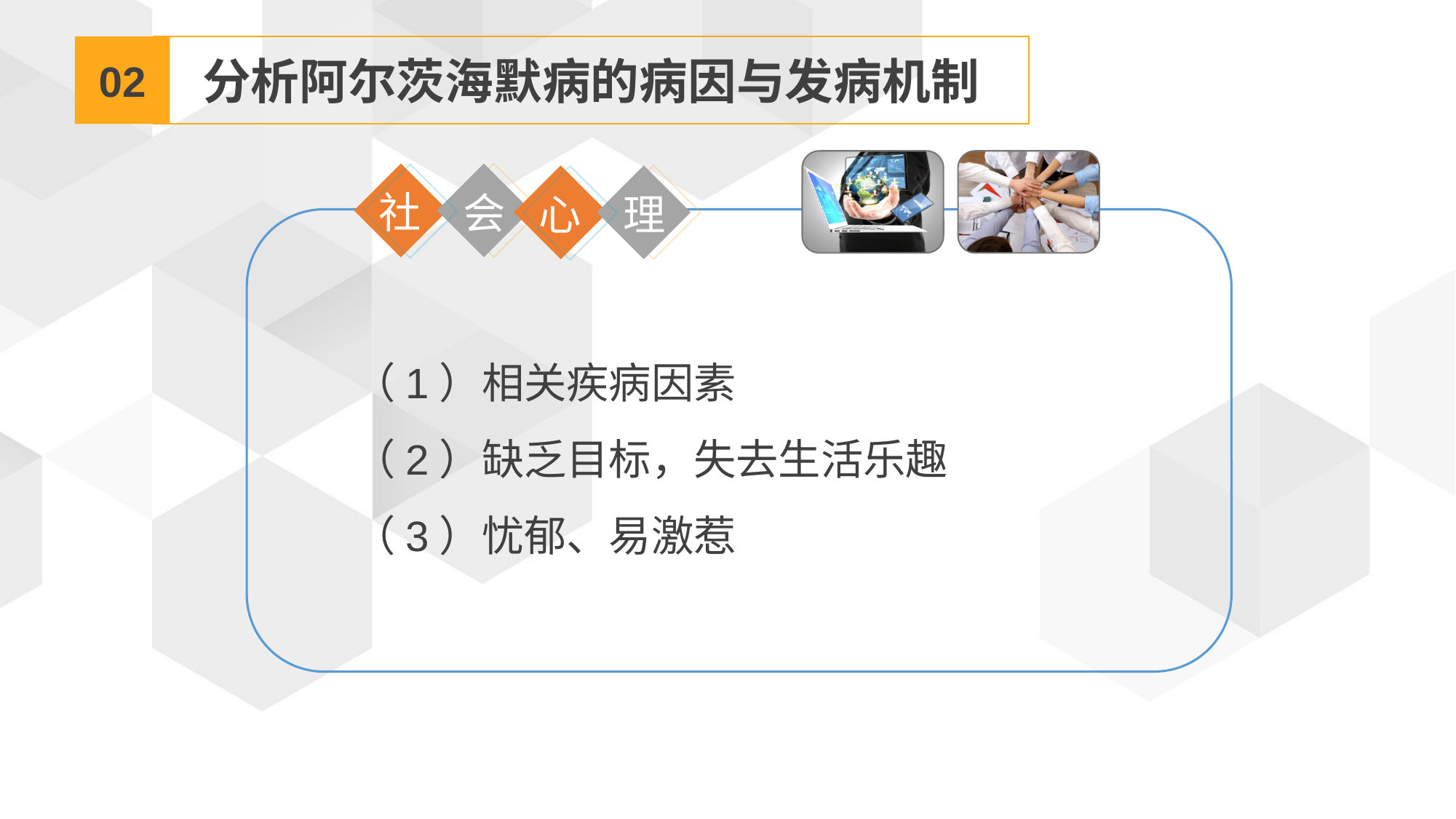

02
分析阿尔茨海默病的病因与发病机制

社

会

心

理

（1）相关疾病因素
（2）缺乏目标，失去生活乐趣
（3）忧郁、易激惹